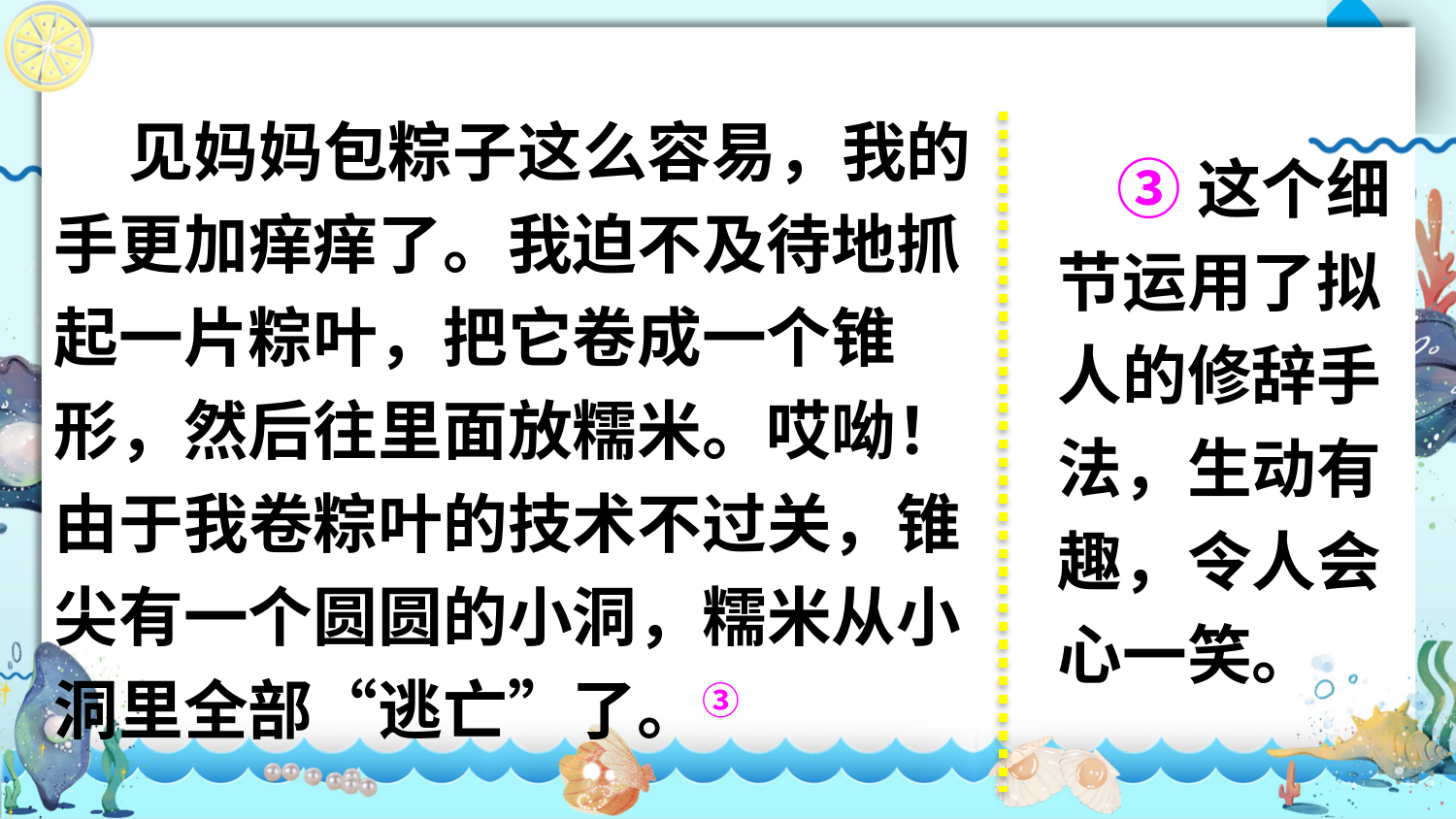

见妈妈包粽子这么容易，我的手更加痒痒了。我迫不及待地抓起一片粽叶，把它卷成一个锥形，然后往里面放糯米。哎呦！由于我卷粽叶的技术不过关，锥尖有一个圆圆的小洞，糯米从小洞里全部“逃亡”了。③
    ③这个细节运用了拟人的修辞手法，生动有趣，令人会心一笑。